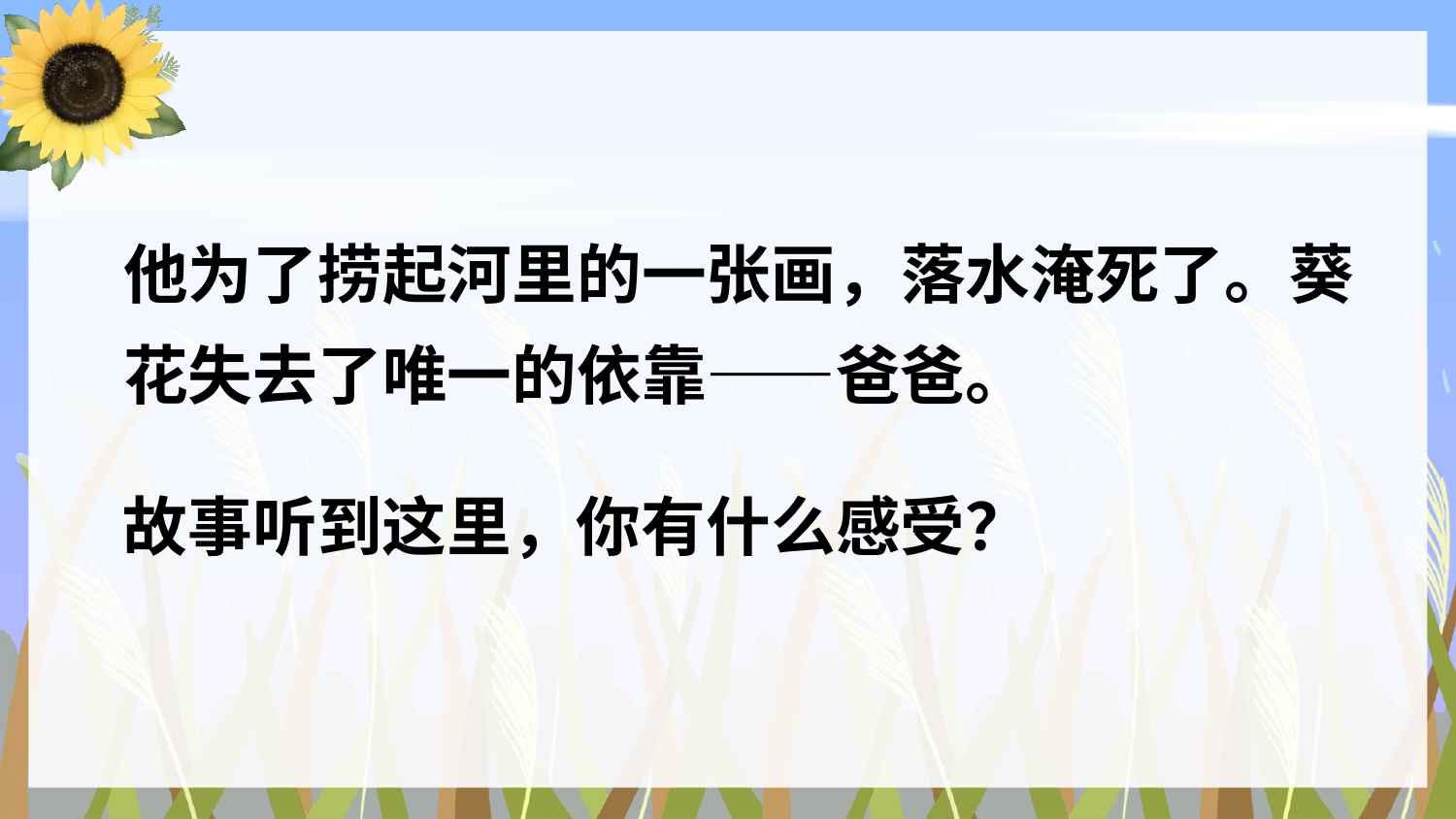

他为了捞起河里的一张画，落水淹死了。葵花失去了唯一的依靠——爸爸。
故事听到这里，你有什么感受？